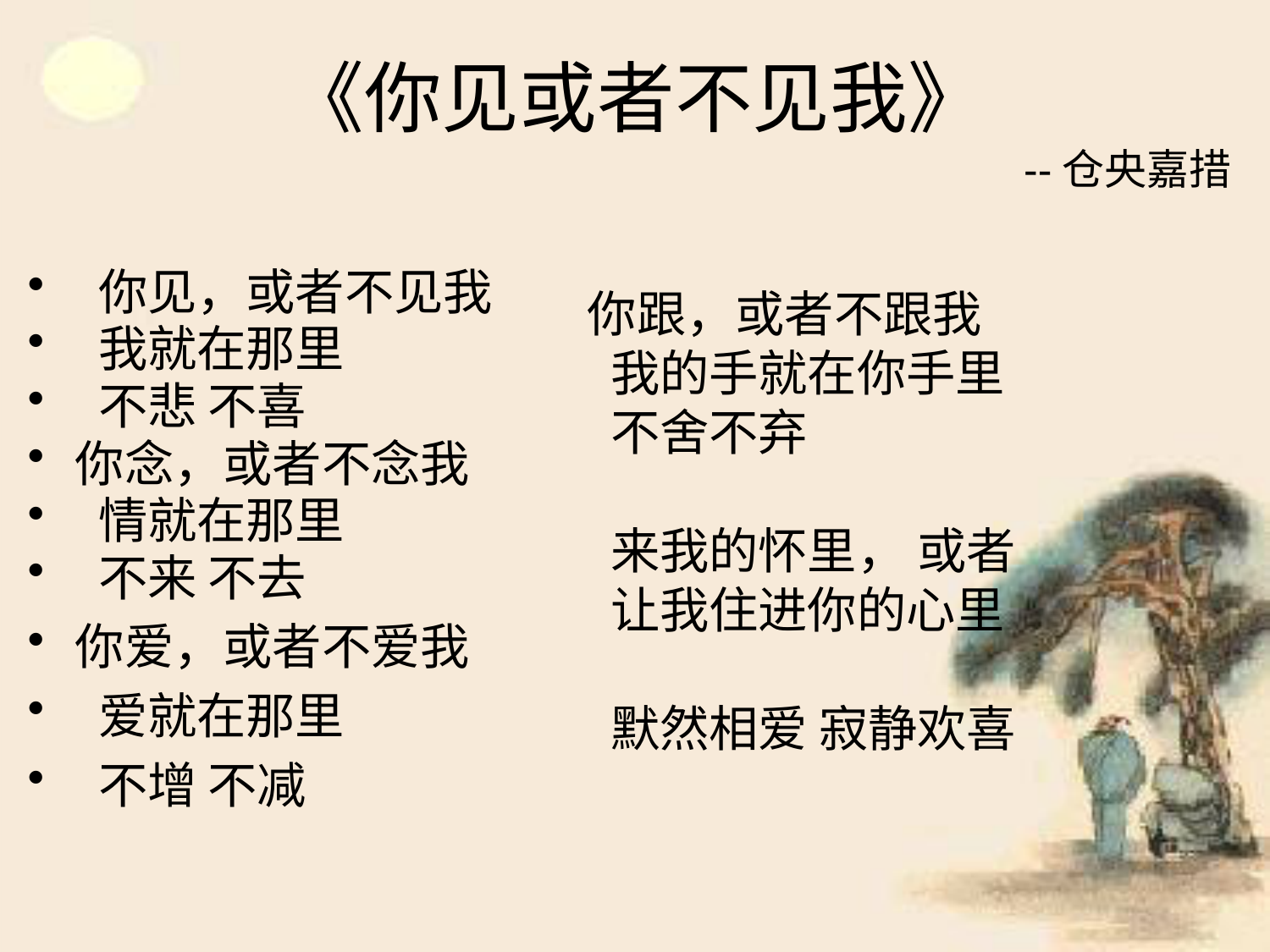

# 《你见或者不见我》
--仓央嘉措

 你见，或者不见我
 我就在那里
 不悲 不喜
你念，或者不念我
 情就在那里
 不来 不去
你爱，或者不爱我
 爱就在那里
 不增 不减

你跟，或者不跟我
 我的手就在你手里
 不舍不弃

 来我的怀里， 或者
 让我住进你的心里

 默然相爱 寂静欢喜